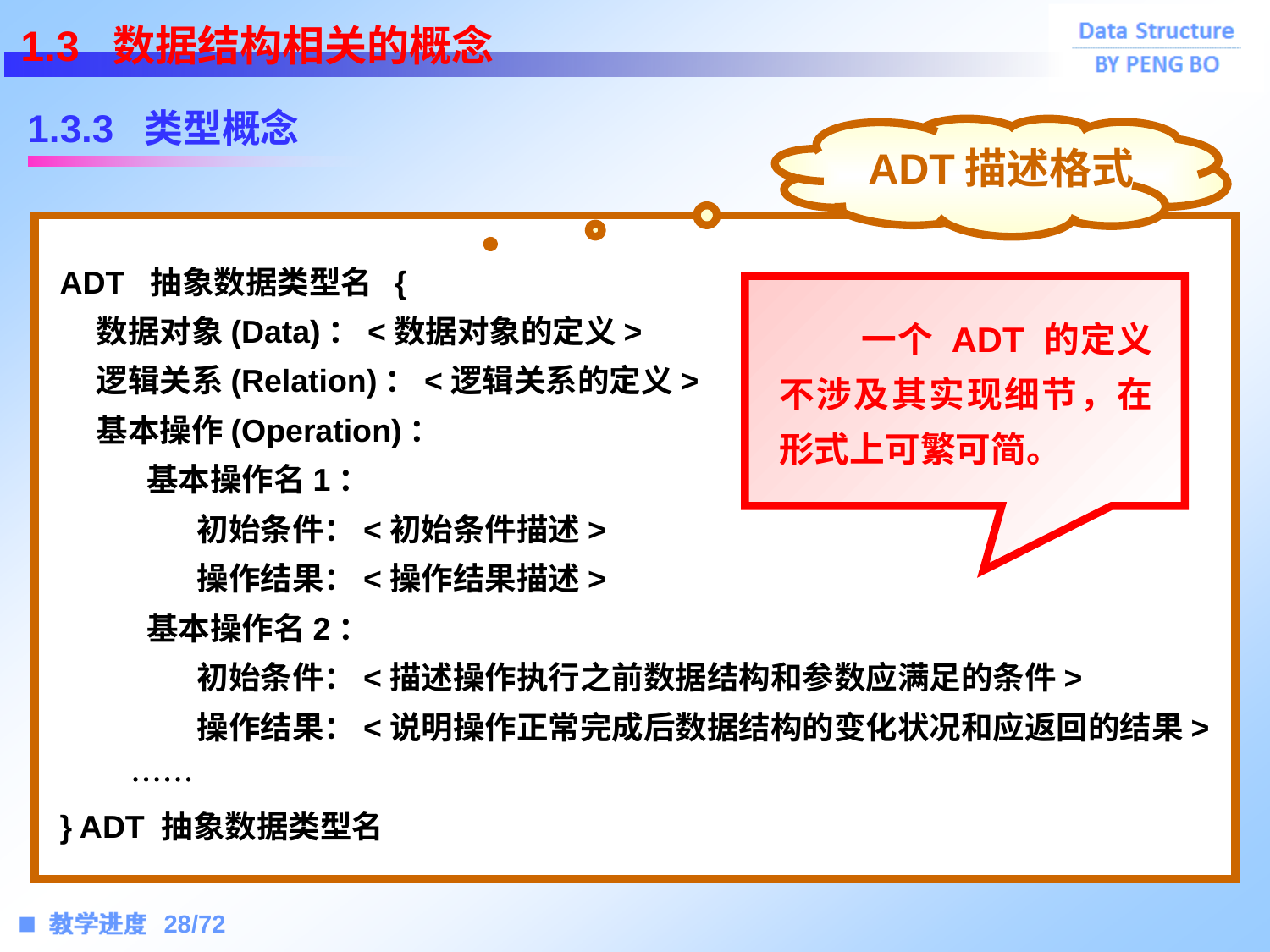

1.3  数据结构相关的概念

1.3.3  类型概念

ADT描述格式
ADT  抽象数据类型名  {
    数据对象(Data)：<数据对象的定义>
    逻辑关系(Relation)：<逻辑关系的定义>
    基本操作(Operation)：
           基本操作名1：
                  初始条件：<初始条件描述>
                  操作结果：<操作结果描述>
           基本操作名2：
                  初始条件：<描述操作执行之前数据结构和参数应满足的条件>
                  操作结果：<说明操作正常完成后数据结构的变化状况和应返回的结果>
        ……
} ADT 抽象数据类型名

        一个 ADT 的定义不涉及其实现细节，在形式上可繁可简。